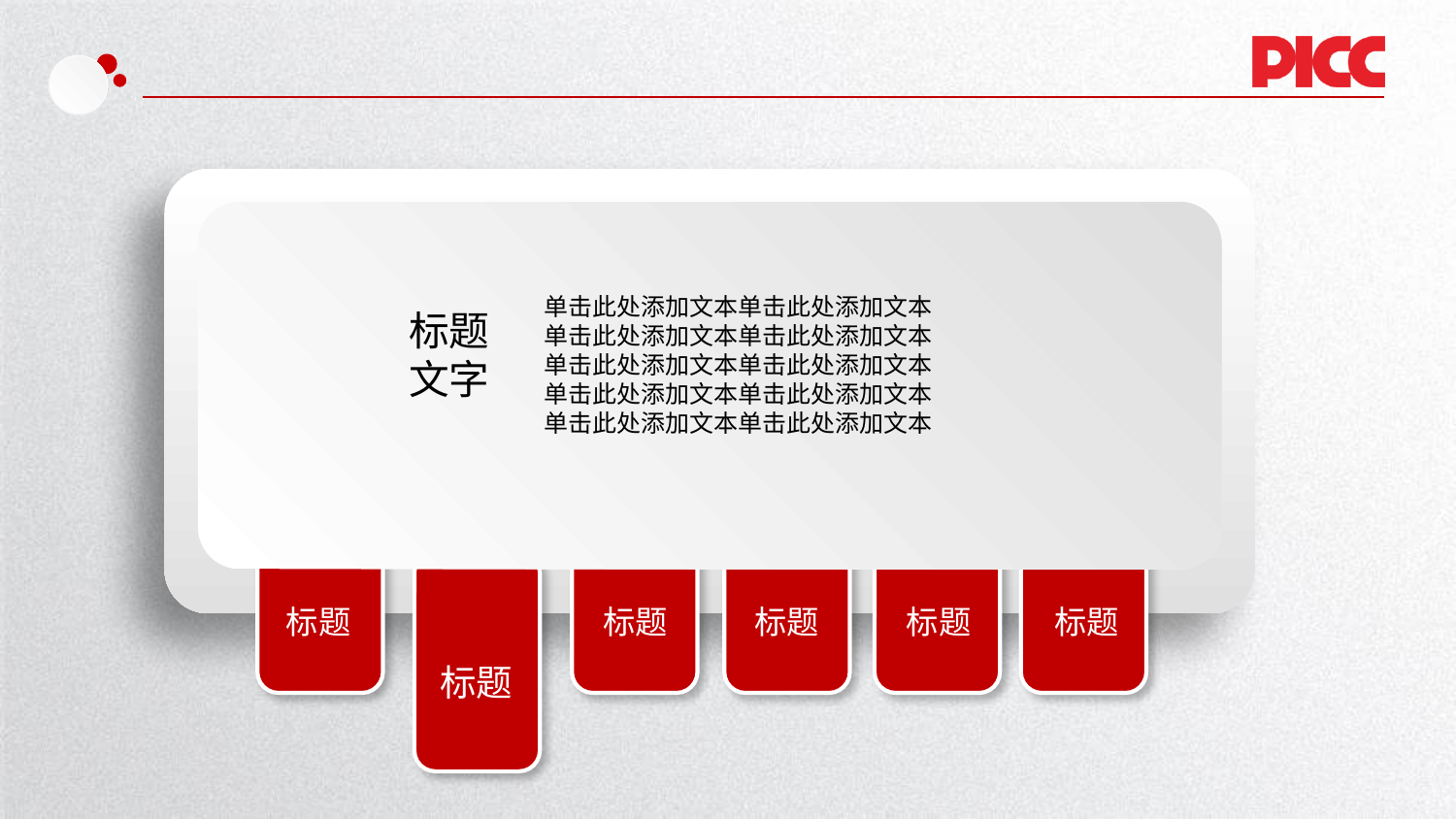

单击此处添加文本单击此处添加文本
单击此处添加文本单击此处添加文本
单击此处添加文本单击此处添加文本
单击此处添加文本单击此处添加文本
单击此处添加文本单击此处添加文本
标题
文字

标题
标题
标题
标题
标题
标题